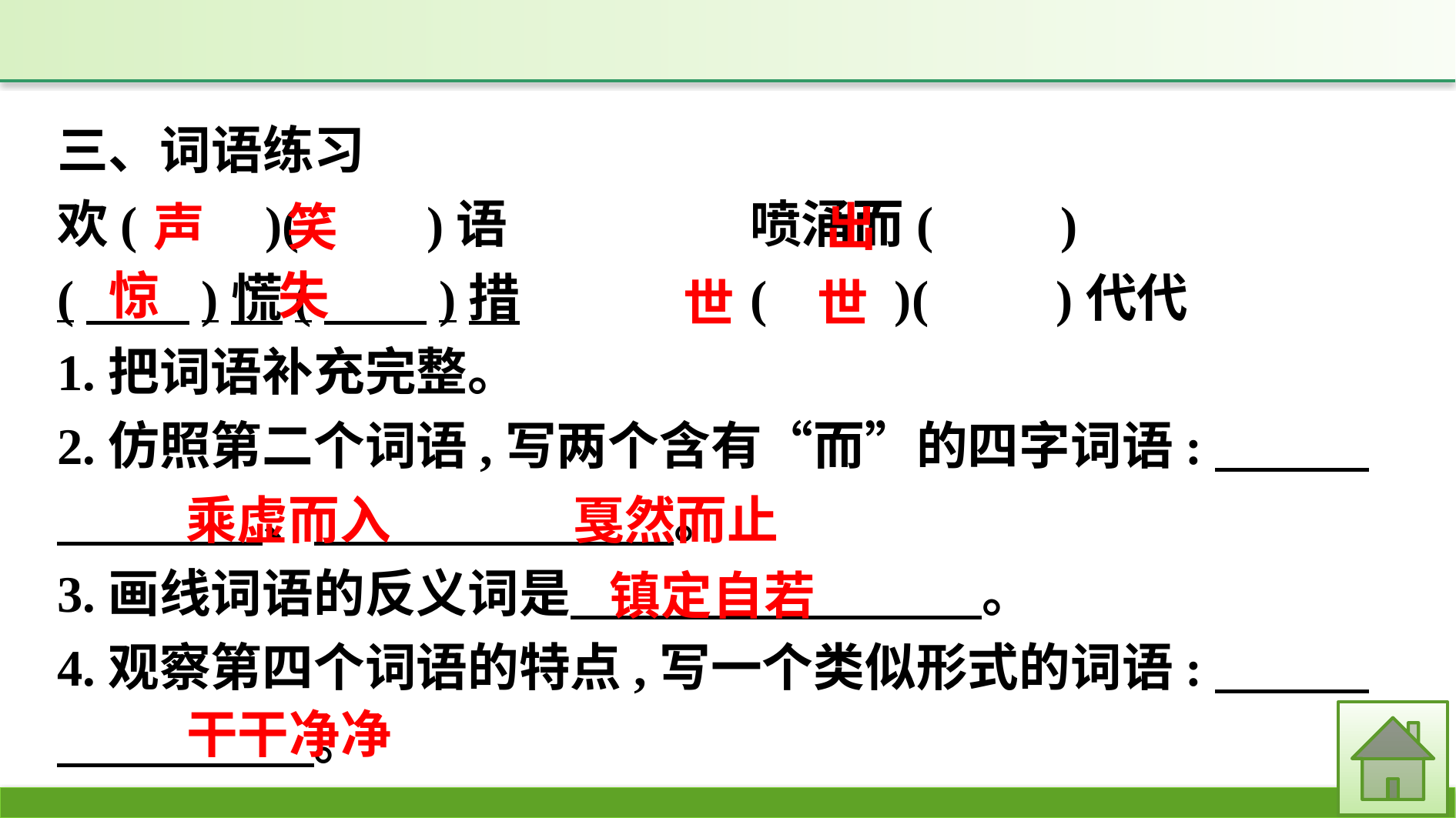

三、词语练习
欢(　　)(　　)语			喷涌而(　　)
(　　)慌(　　)措			(　　)(　　)代代
1.把词语补充完整。
2.仿照第二个词语,写两个含有“而”的四字词语:　　　　　　　、　　　　　　　。
3.画线词语的反义词是　　　　　　　　。
4.观察第四个词语的特点,写一个类似形式的词语:　　　　　　　　。
声       笑
出
惊          失
世       世
乘虚而入
戛然而止
镇定自若
干干净净